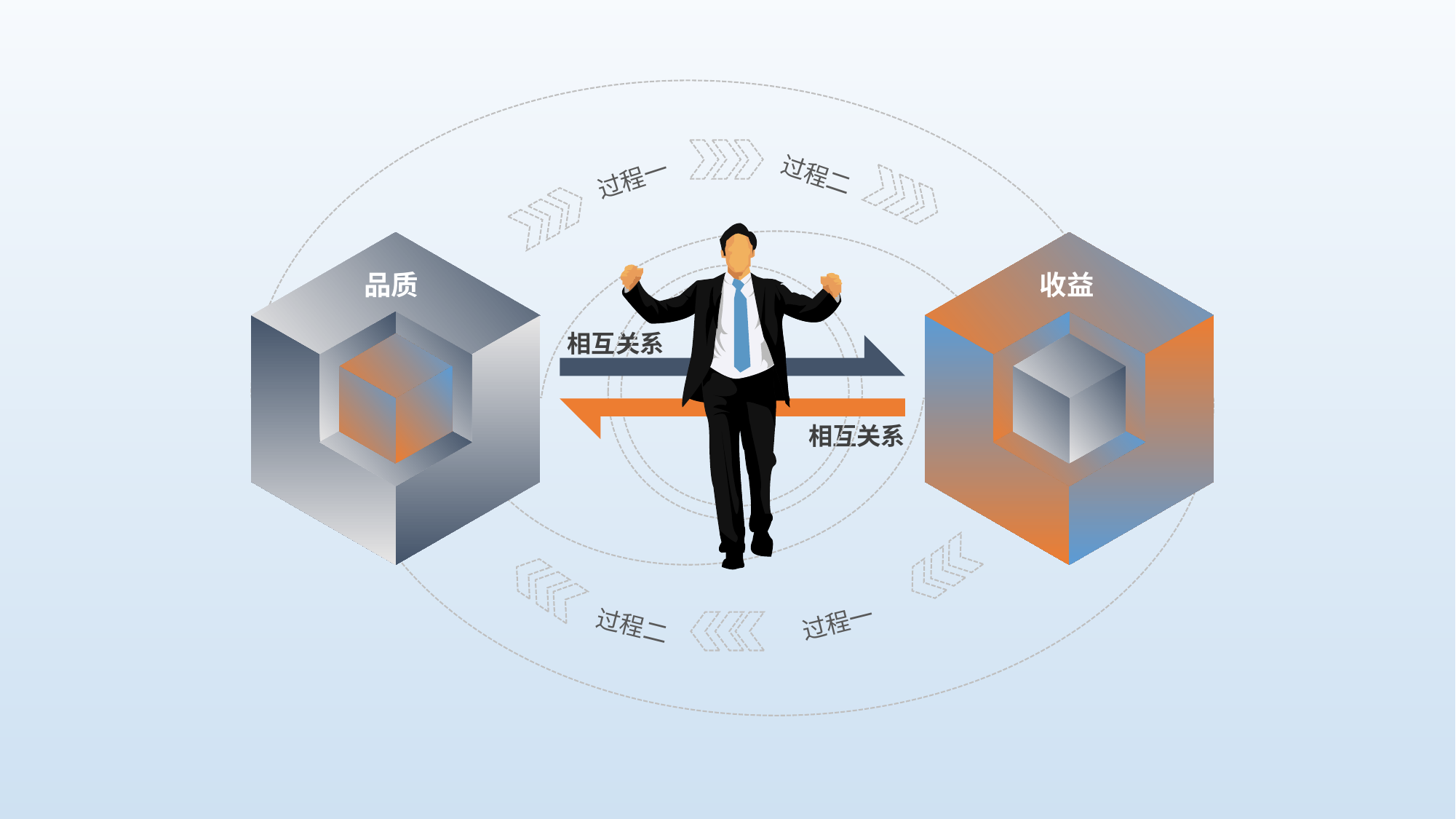

过程一
过程二

品质
收益

相互关系

相互关系

过程一
过程二